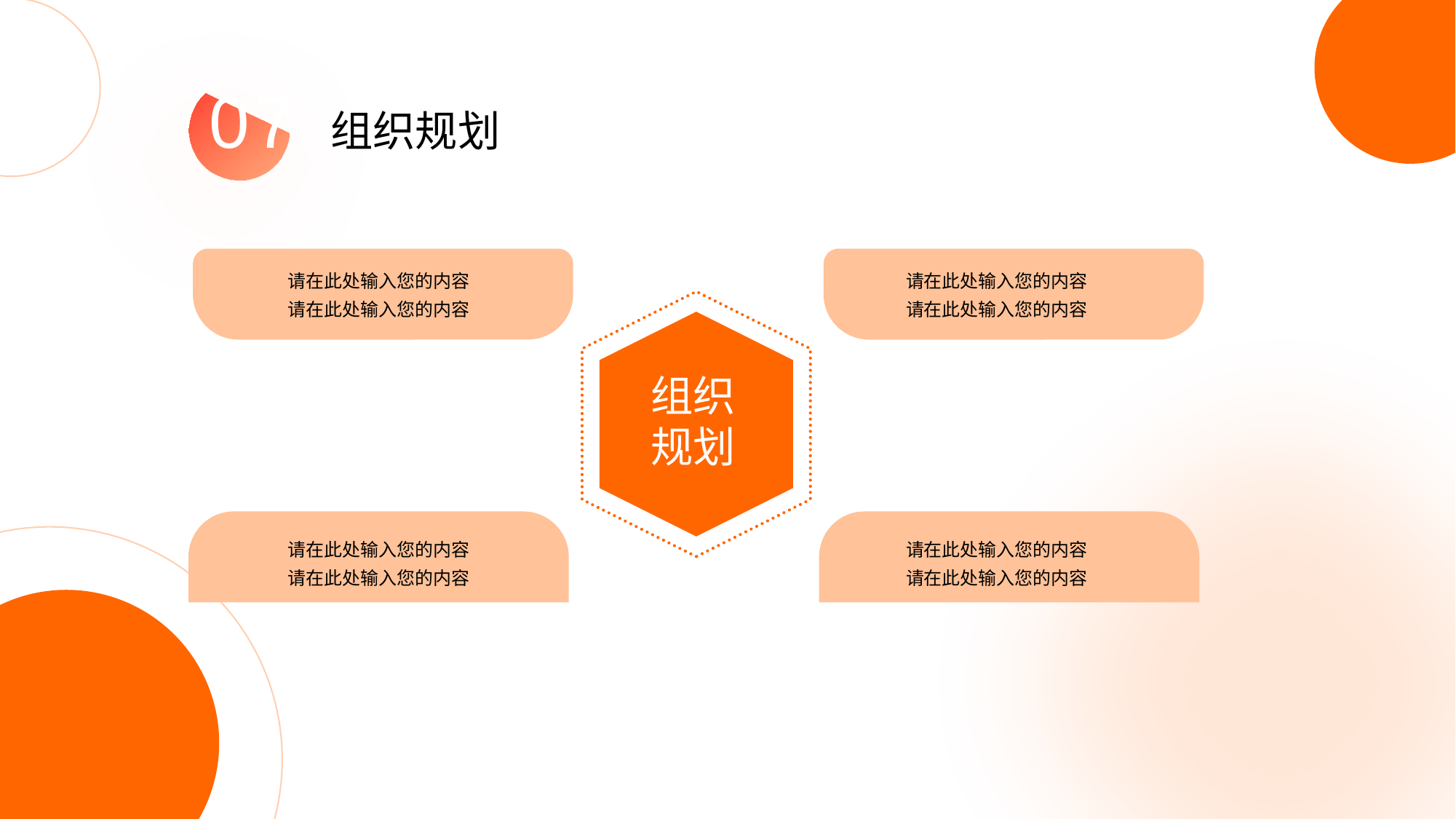

07

组织规划

请在此处输入您的内容
请在此处输入您的内容
请在此处输入您的内容
请在此处输入您的内容

组织
规划

请在此处输入您的内容
请在此处输入您的内容
请在此处输入您的内容
请在此处输入您的内容